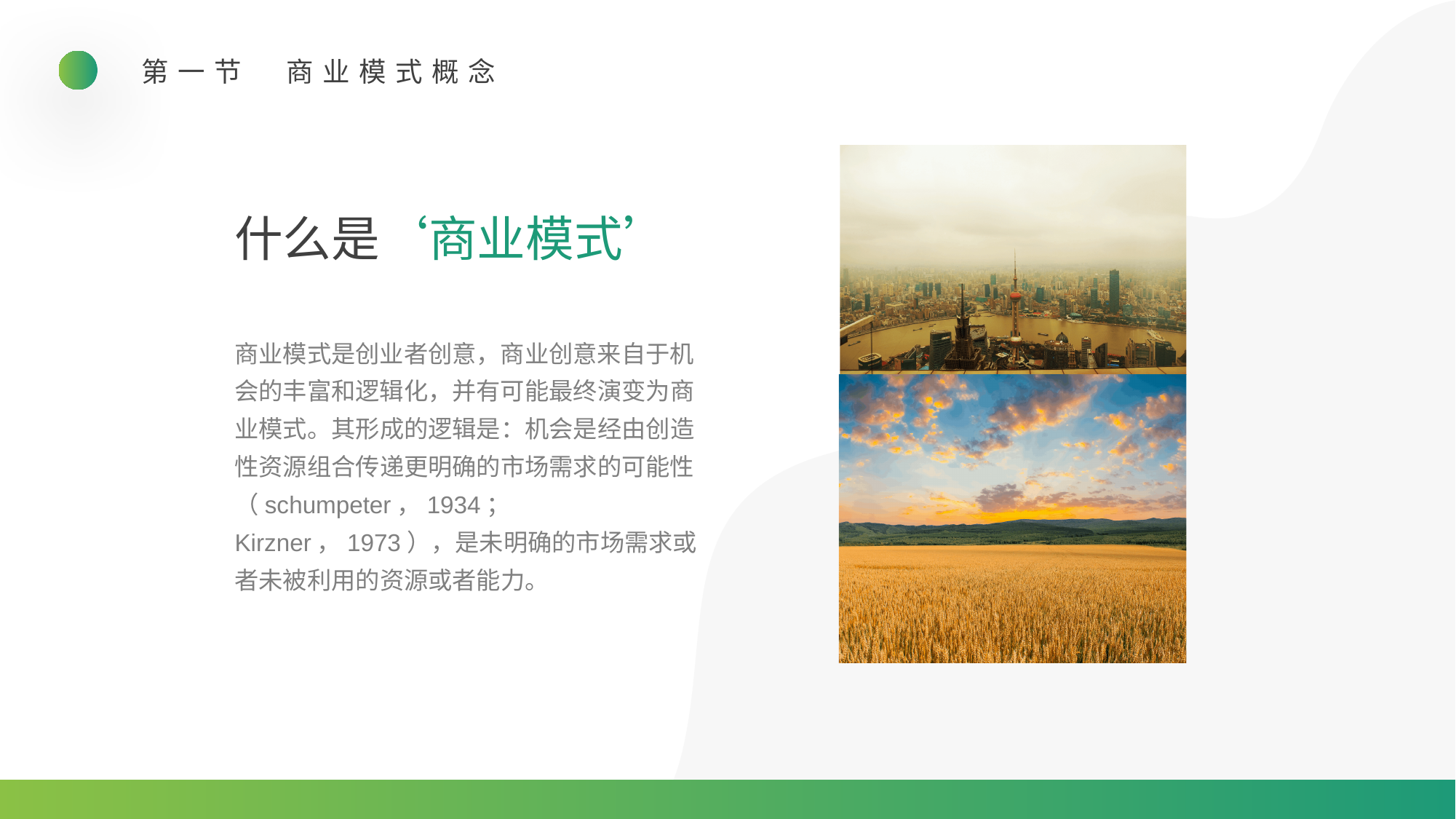

第一节　商业模式概念

什么是‘商业模式’
商业模式是创业者创意，商业创意来自于机会的丰富和逻辑化，并有可能最终演变为商业模式。其形成的逻辑是：机会是经由创造性资源组合传递更明确的市场需求的可能性（schumpeter，1934； Kirzner，1973），是未明确的市场需求或者未被利用的资源或者能力。